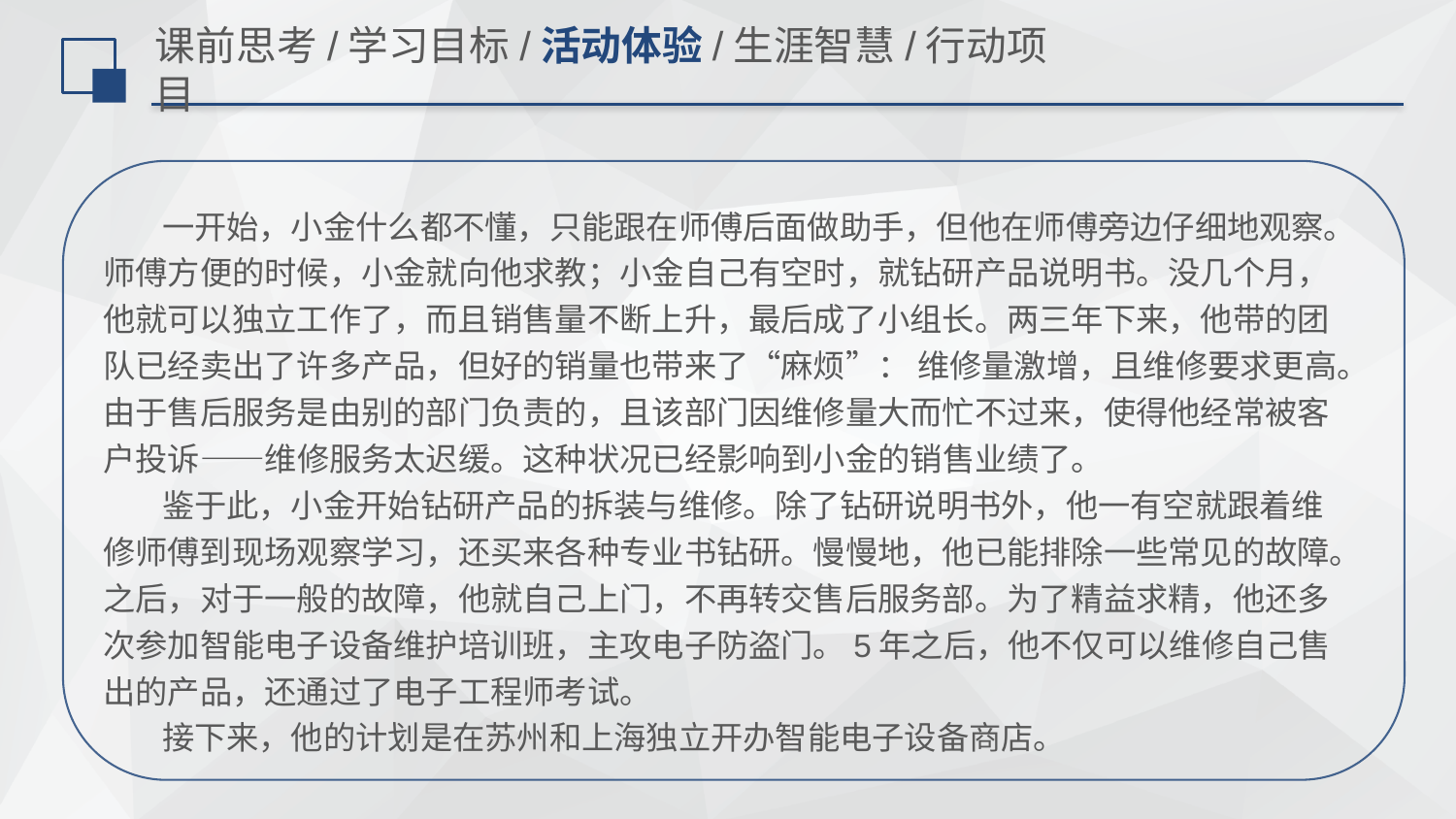

# 课前思考/学习目标/活动体验/生涯智慧/行动项目

       一开始，小金什么都不懂，只能跟在师傅后面做助手，但他在师傅旁边仔细地观察。师傅方便的时候，小金就向他求教；小金自己有空时，就钻研产品说明书。没几个月，他就可以独立工作了，而且销售量不断上升，最后成了小组长。两三年下来，他带的团队已经卖出了许多产品，但好的销量也带来了“麻烦”： 维修量激增，且维修要求更高。由于售后服务是由别的部门负责的，且该部门因维修量大而忙不过来，使得他经常被客户投诉——维修服务太迟缓。这种状况已经影响到小金的销售业绩了。
       鉴于此，小金开始钻研产品的拆装与维修。除了钻研说明书外，他一有空就跟着维修师傅到现场观察学习，还买来各种专业书钻研。慢慢地，他已能排除一些常见的故障。之后，对于一般的故障，他就自己上门，不再转交售后服务部。为了精益求精，他还多次参加智能电子设备维护培训班，主攻电子防盗门。5年之后，他不仅可以维修自己售出的产品，还通过了电子工程师考试。
       接下来，他的计划是在苏州和上海独立开办智能电子设备商店。